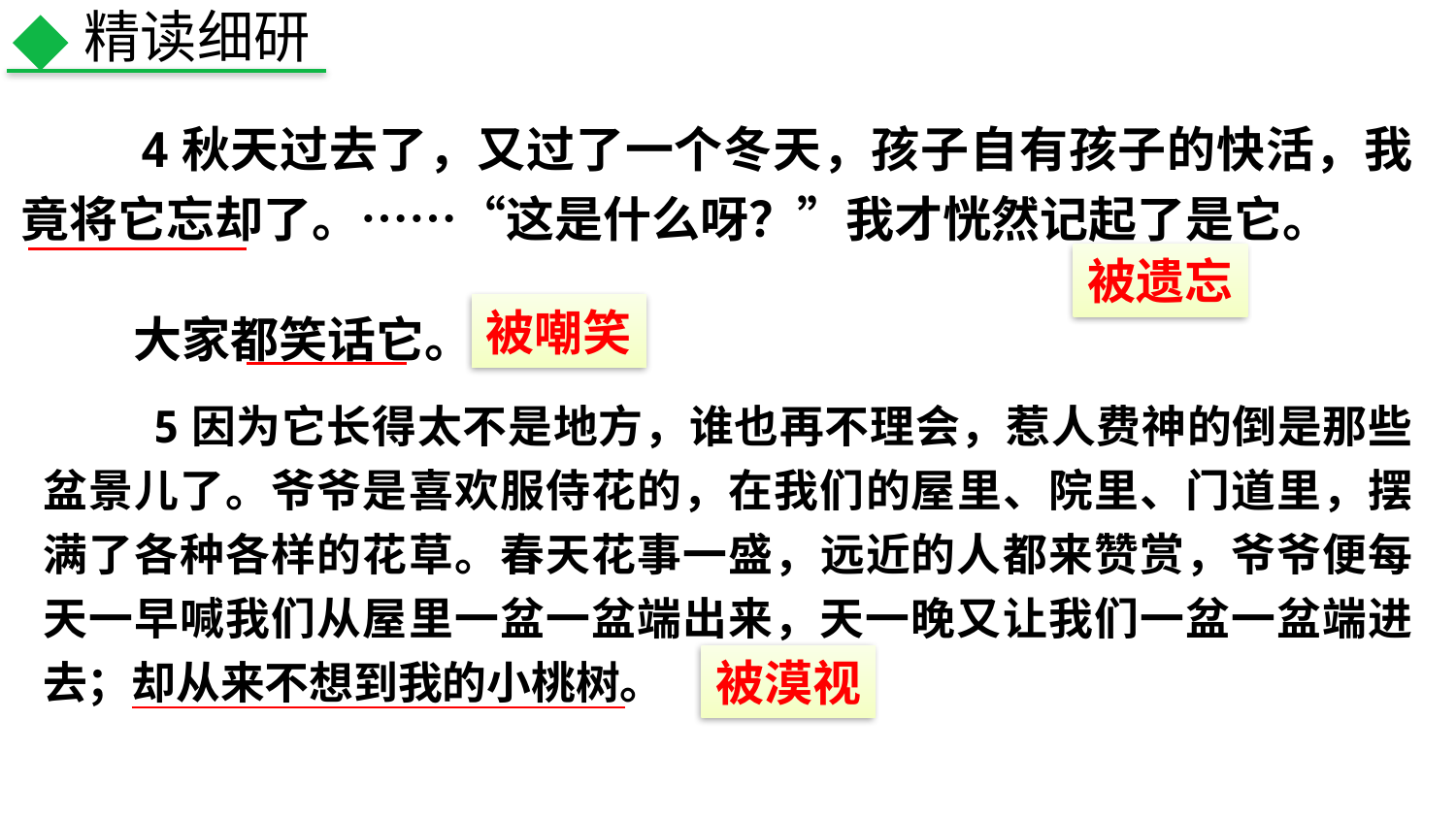

精读细研

    4秋天过去了，又过了一个冬天，孩子自有孩子的快活，我竟将它忘却了。……“这是什么呀？”我才恍然记起了是它。
被遗忘
大家都笑话它。
被嘲笑
    5因为它长得太不是地方，谁也再不理会，惹人费神的倒是那些盆景儿了。爷爷是喜欢服侍花的，在我们的屋里、院里、门道里，摆满了各种各样的花草。春天花事一盛，远近的人都来赞赏，爷爷便每天一早喊我们从屋里一盆一盆端出来，天一晚又让我们一盆一盆端进去；却从来不想到我的小桃树。
被漠视